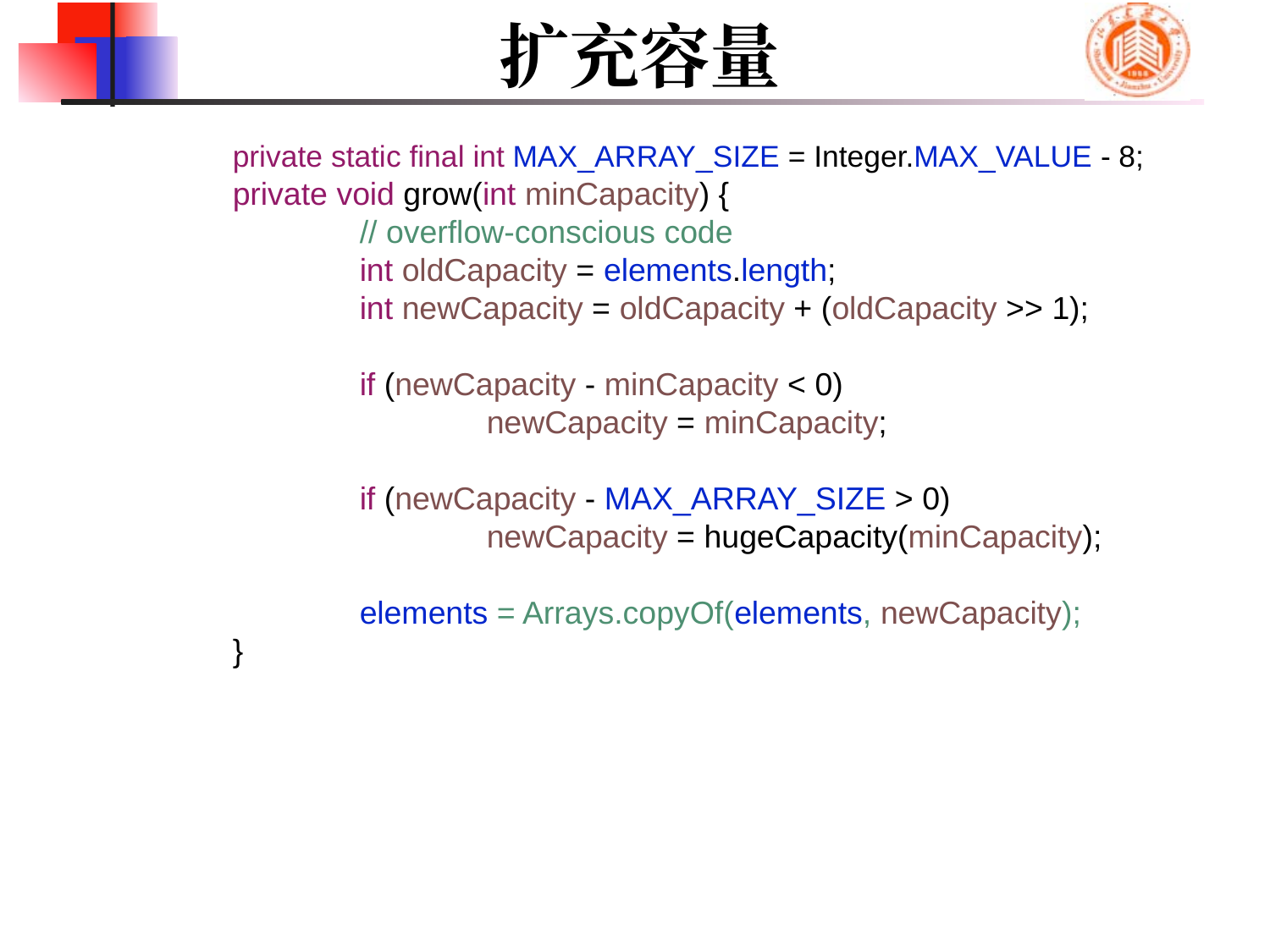

# 扩充容量
	private static final int MAX_ARRAY_SIZE = Integer.MAX_VALUE - 8;
	private void grow(int minCapacity) {
		// overflow-conscious code
		int oldCapacity = elements.length;
		int newCapacity = oldCapacity + (oldCapacity >> 1);

		if (newCapacity - minCapacity < 0)
			newCapacity = minCapacity;

		if (newCapacity - MAX_ARRAY_SIZE > 0)
			newCapacity = hugeCapacity(minCapacity);

		elements = Arrays.copyOf(elements, newCapacity);
	}